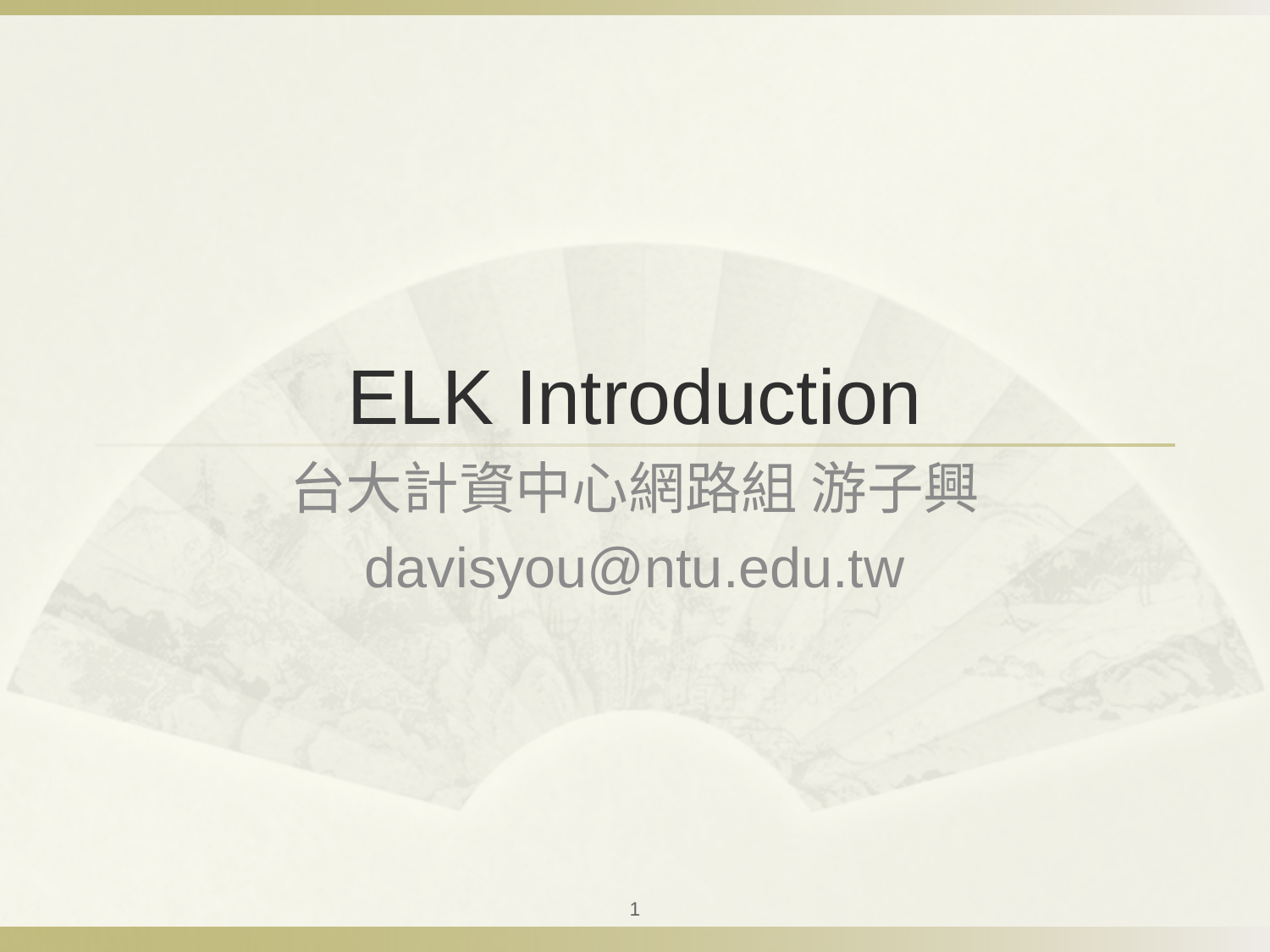

# ELK Introduction
台大計資中心網路組 游子興
davisyou@ntu.edu.tw
1